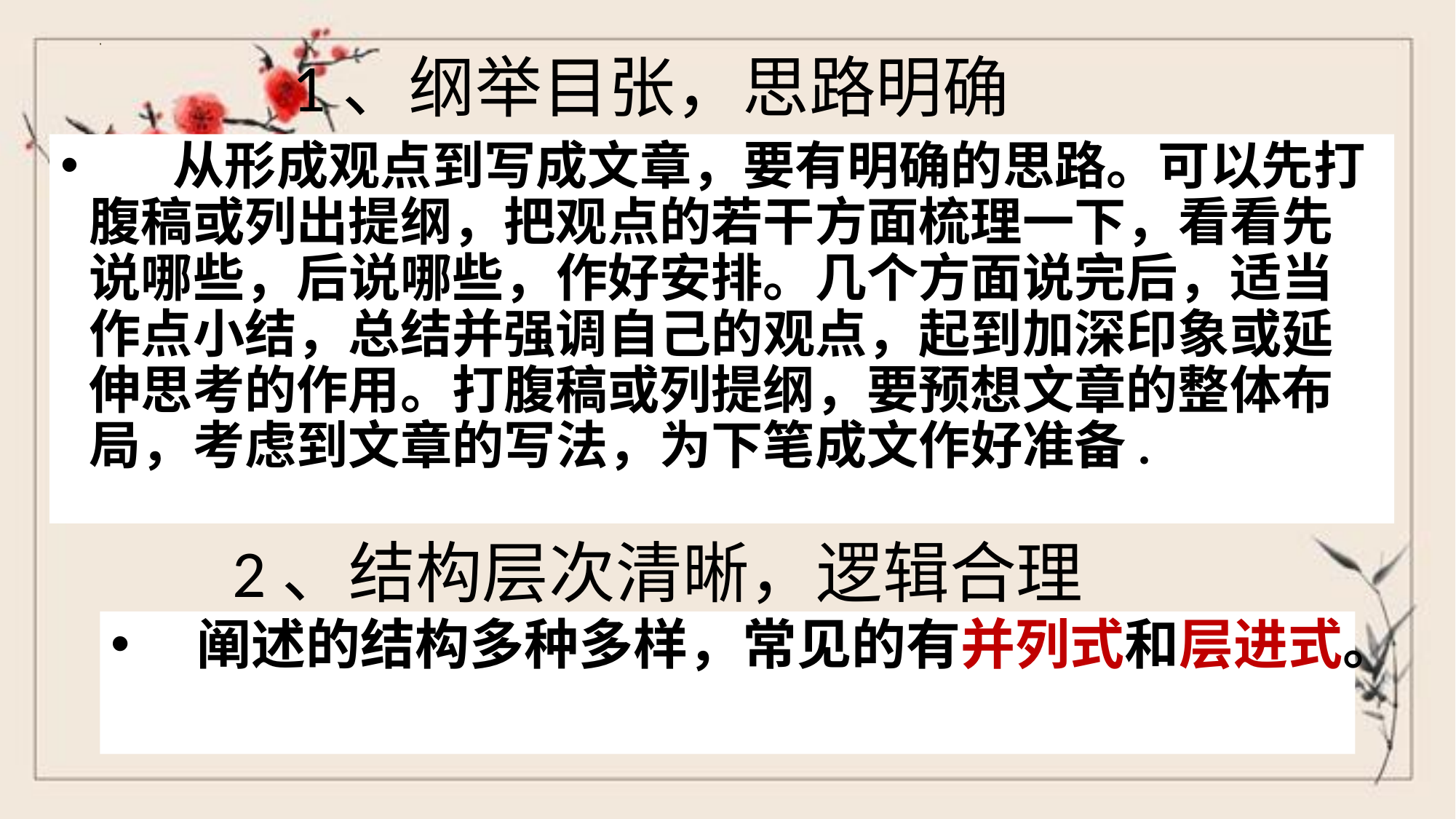

# 1、纲举目张，思路明确
     从形成观点到写成文章，要有明确的思路。可以先打腹稿或列出提纲，把观点的若干方面梳理一下，看看先说哪些，后说哪些，作好安排。几个方面说完后，适当作点小结，总结并强调自己的观点，起到加深印象或延伸思考的作用。打腹稿或列提纲，要预想文章的整体布局，考虑到文章的写法，为下笔成文作好准备.
         2、结构层次清晰，逻辑合理
   阐述的结构多种多样，常见的有并列式和层进式。